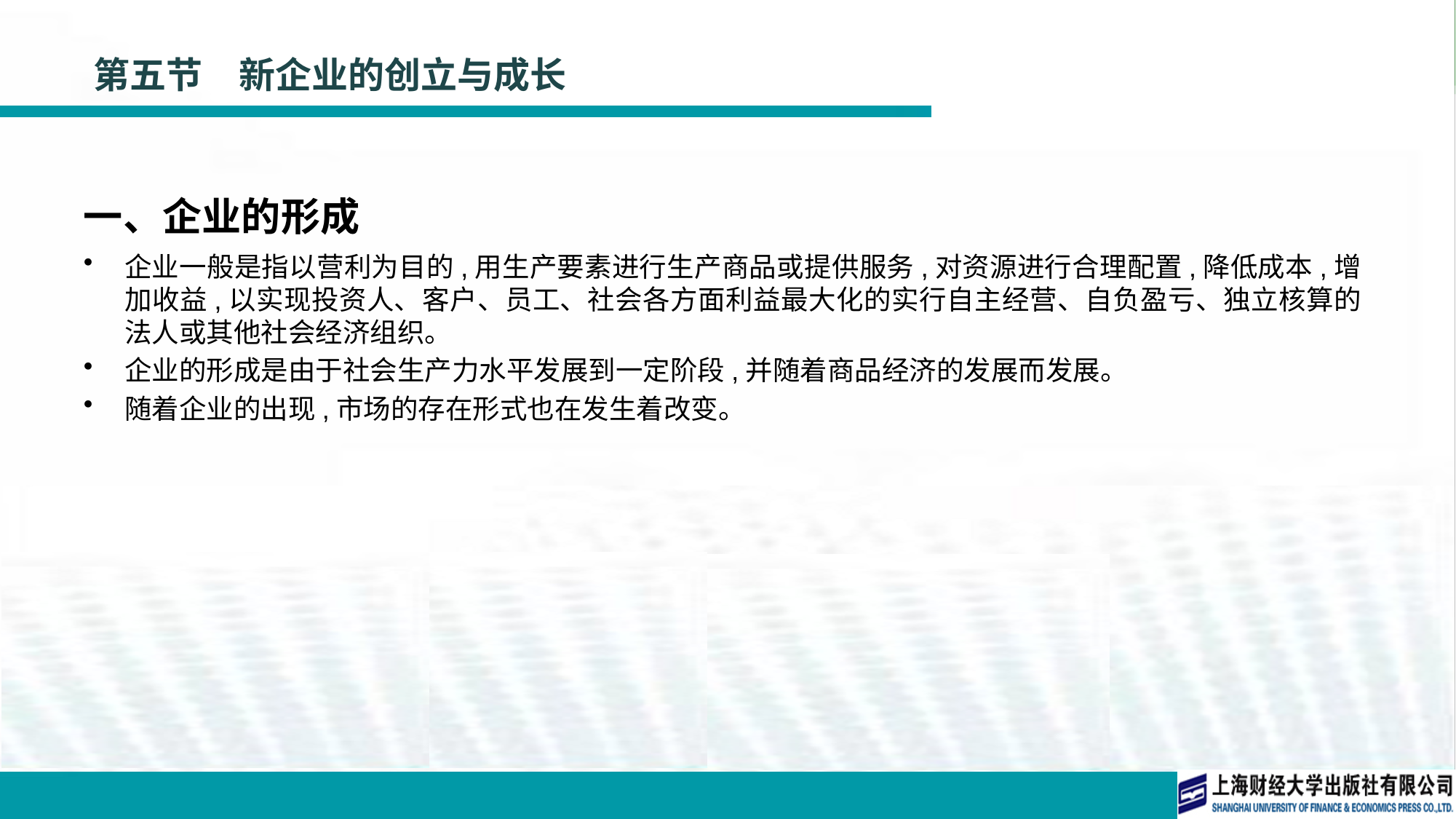

# 第五节　新企业的创立与成长
一、企业的形成
企业一般是指以营利为目的,用生产要素进行生产商品或提供服务,对资源进行合理配置,降低成本,增加收益,以实现投资人、客户、员工、社会各方面利益最大化的实行自主经营、自负盈亏、独立核算的法人或其他社会经济组织。
企业的形成是由于社会生产力水平发展到一定阶段,并随着商品经济的发展而发展。
随着企业的出现,市场的存在形式也在发生着改变。